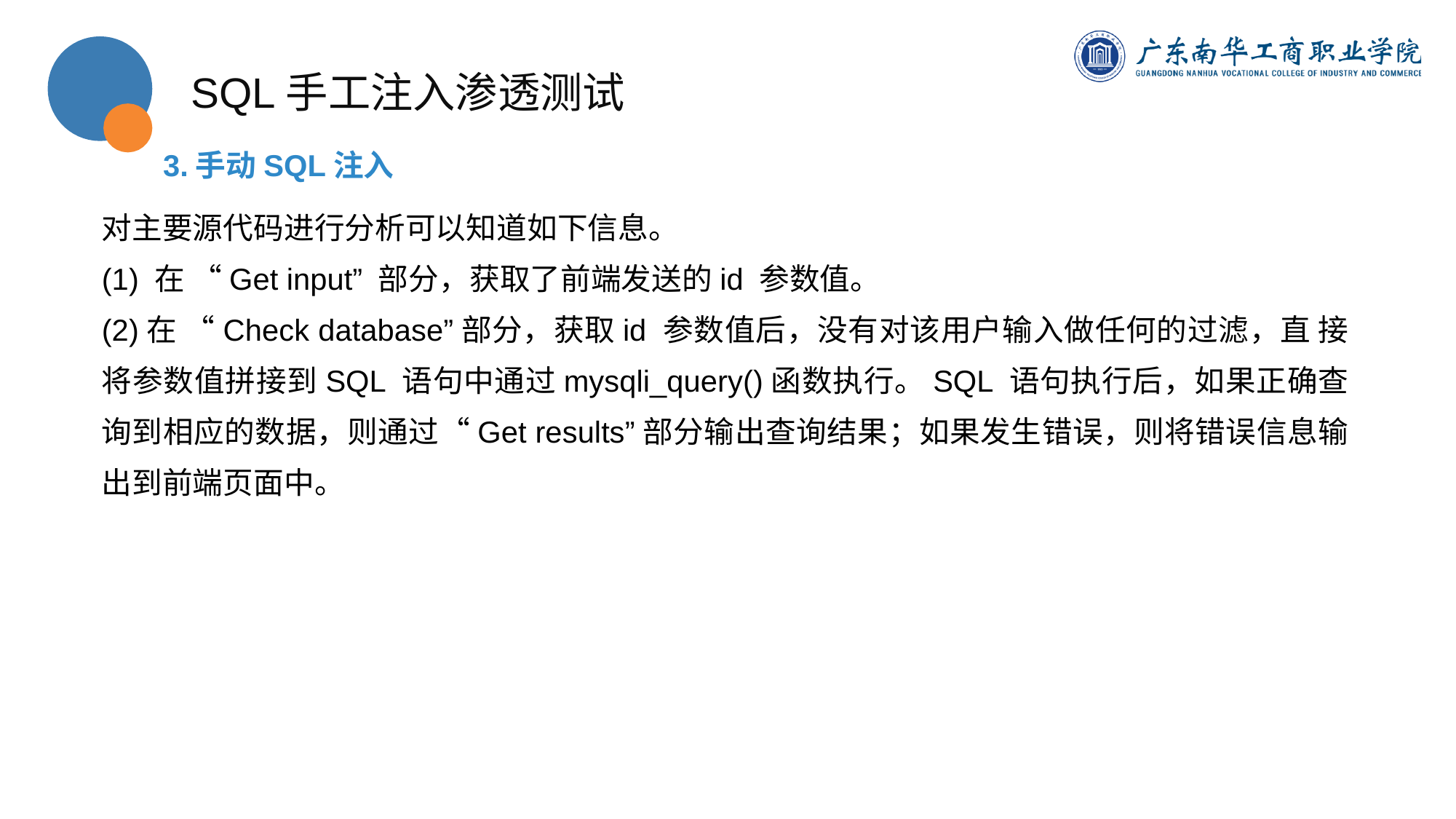

SQL手工注入渗透测试

3.手动SQL注入
对主要源代码进行分析可以知道如下信息。
(1) 在 “Get input” 部分，获取了前端发送的id 参数值。
(2)在 “Check database”部分，获取id 参数值后，没有对该用户输入做任何的过滤，直 接将参数值拼接到SQL 语句中通过mysqli_query()函数执行。SQL 语句执行后，如果正确查 询到相应的数据，则通过“Get results”部分输出查询结果；如果发生错误，则将错误信息输出到前端页面中。